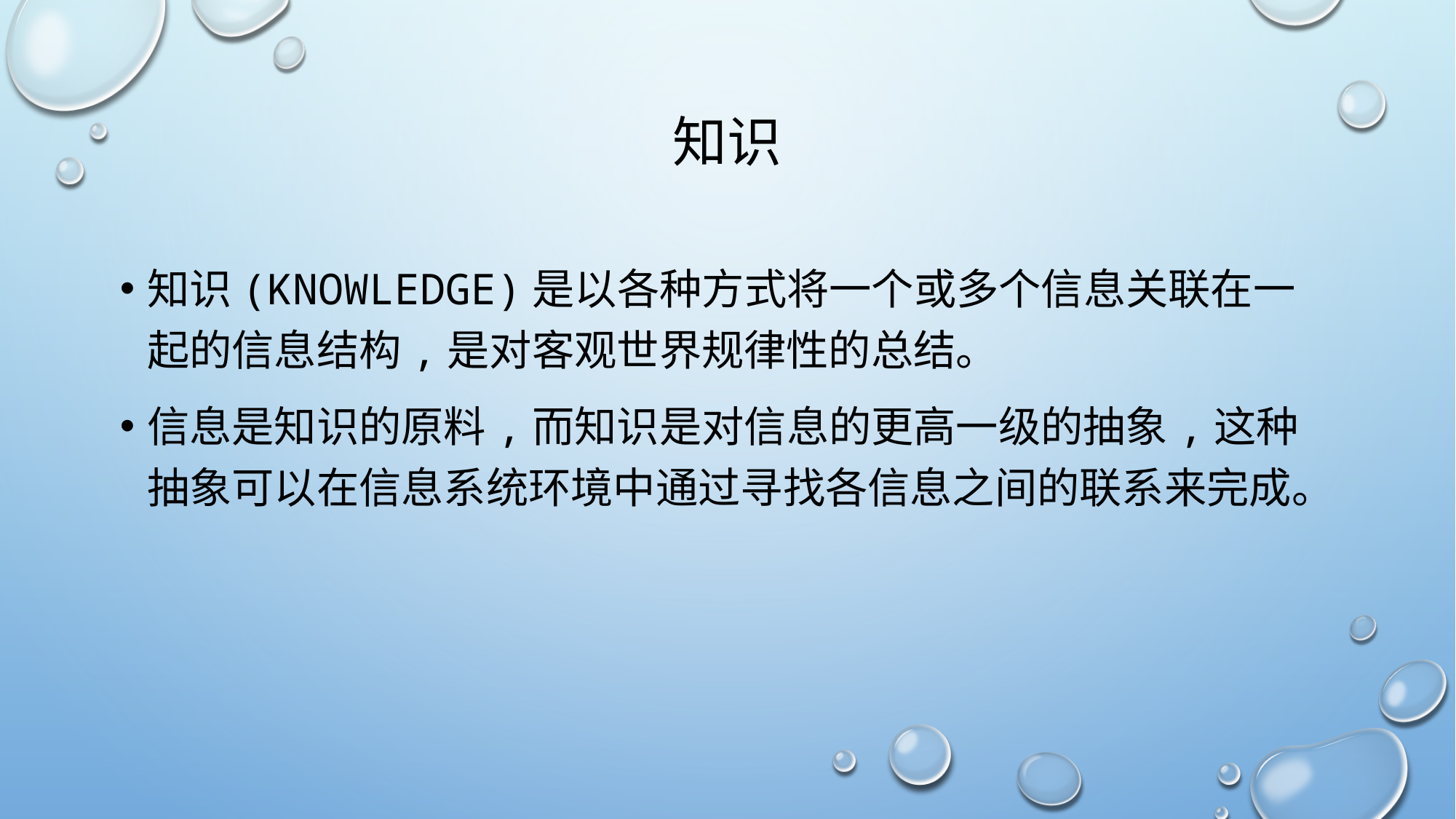

# 知识
知识(knowledge)是以各种方式将一个或多个信息关联在一起的信息结构,是对客观世界规律性的总结。
信息是知识的原料,而知识是对信息的更高一级的抽象,这种抽象可以在信息系统环境中通过寻找各信息之间的联系来完成。